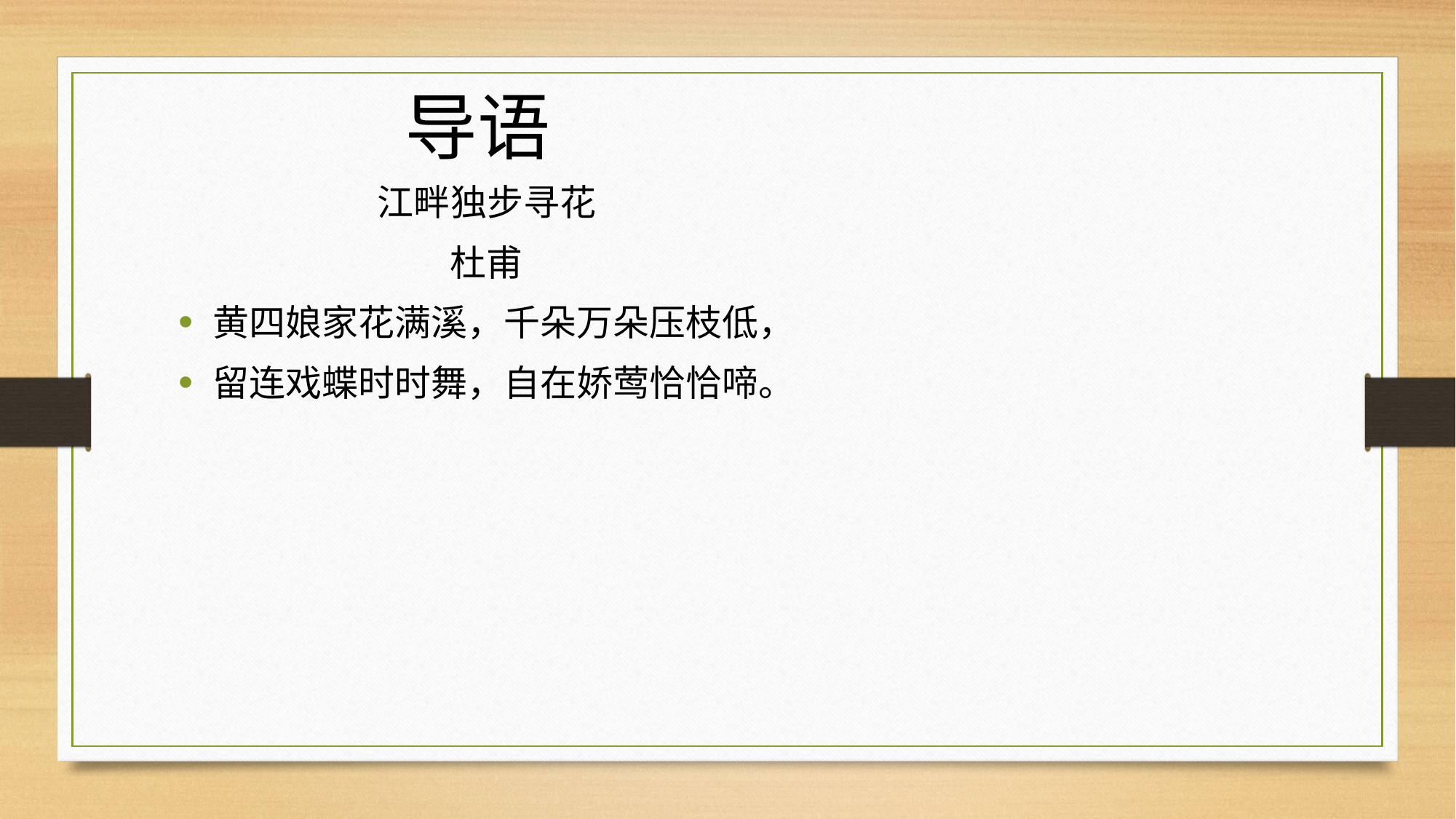

导语
江畔独步寻花
杜甫
黄四娘家花满溪，千朵万朵压枝低，
留连戏蝶时时舞，自在娇莺恰恰啼。